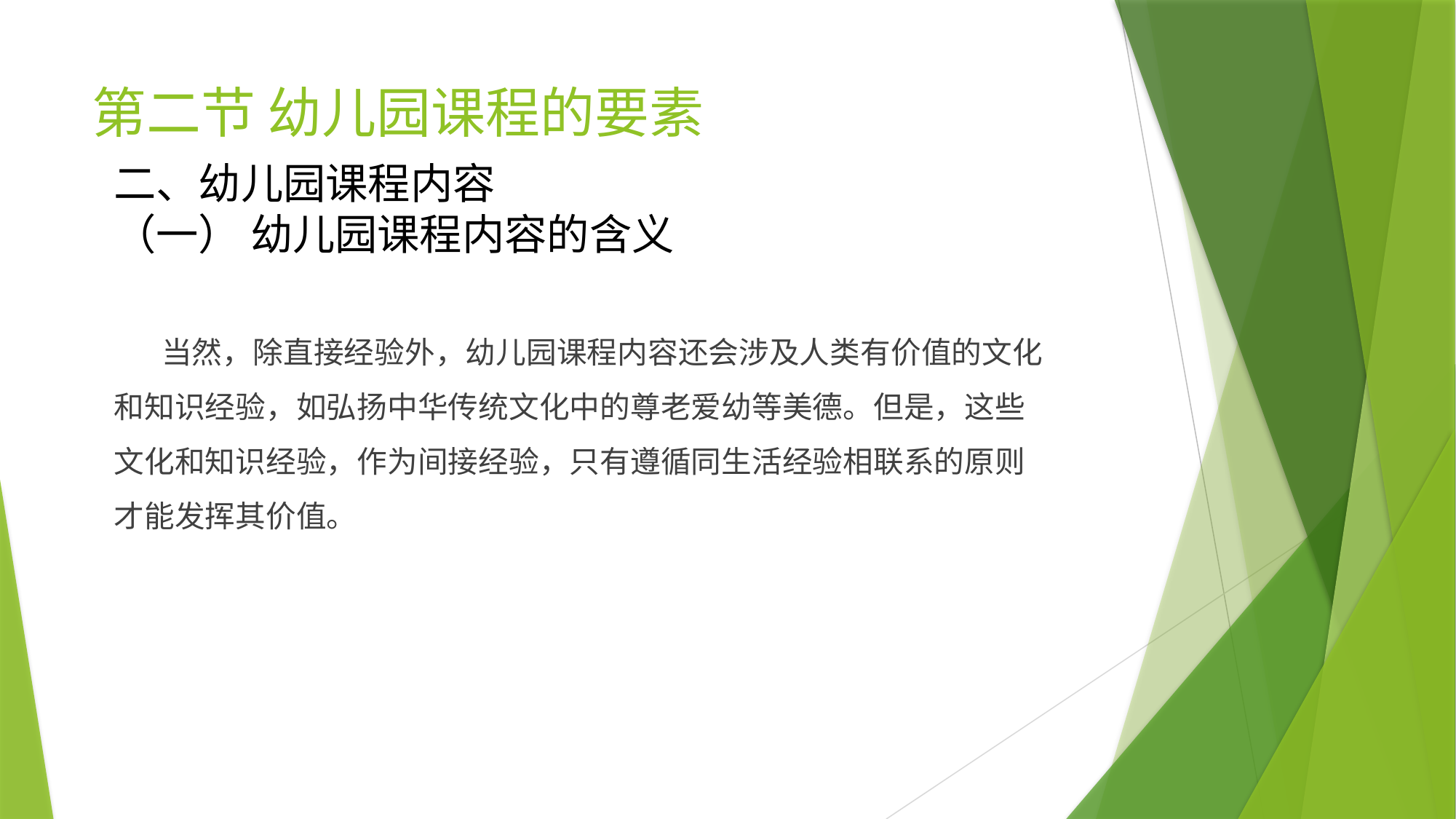

# 第二节 幼儿园课程的要素
二、幼儿园课程内容
（一） 幼儿园课程内容的含义
      当然，除直接经验外，幼儿园课程内容还会涉及人类有价值的文化和知识经验，如弘扬中华传统文化中的尊老爱幼等美德。但是，这些文化和知识经验，作为间接经验，只有遵循同生活经验相联系的原则才能发挥其价值。